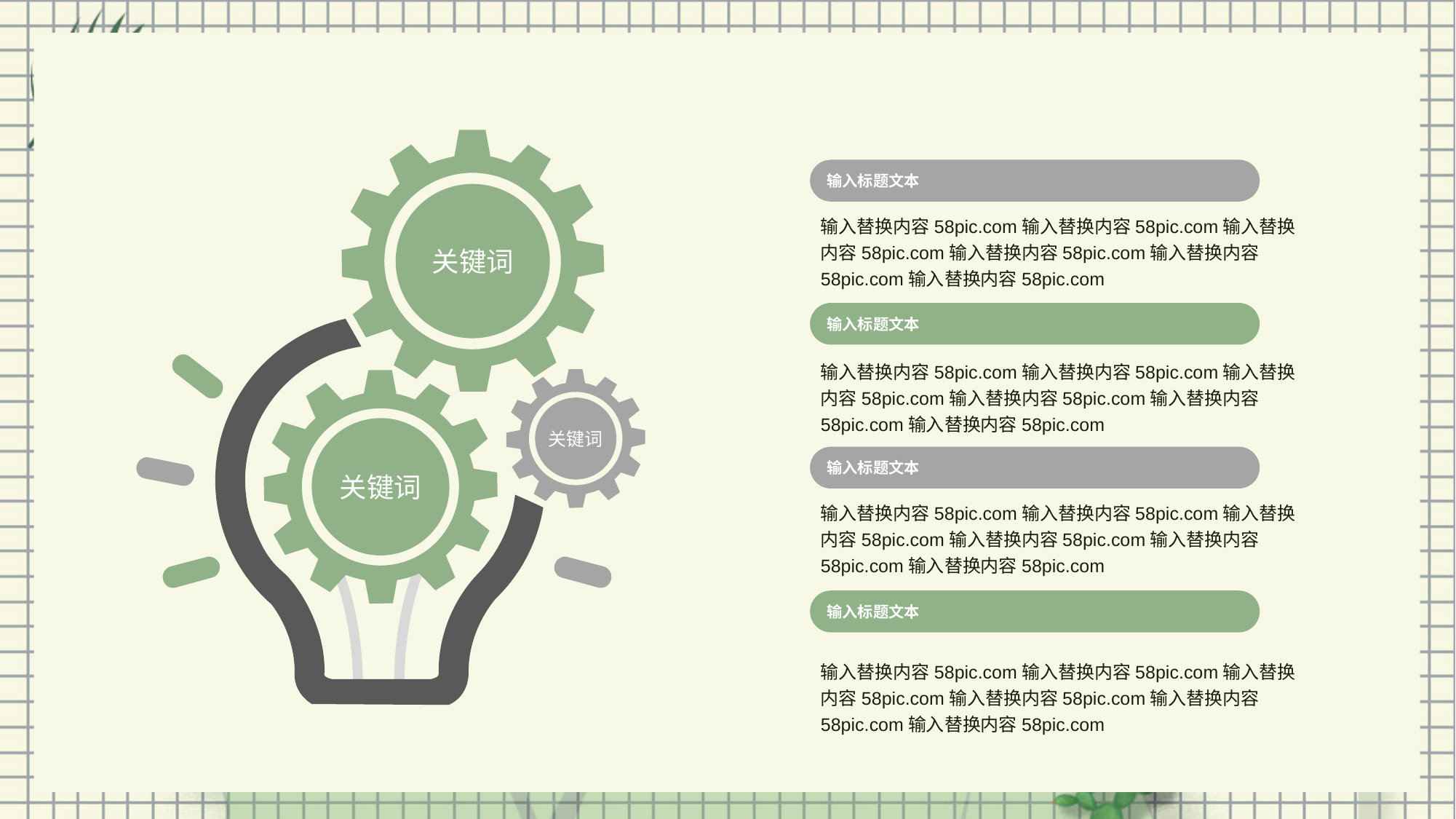

关键词

关键词
关键词

输入标题文本
输入替换内容58pic.com输入替换内容58pic.com输入替换内容58pic.com输入替换内容58pic.com输入替换内容58pic.com输入替换内容58pic.com

输入标题文本
输入替换内容58pic.com输入替换内容58pic.com输入替换内容58pic.com输入替换内容58pic.com输入替换内容58pic.com输入替换内容58pic.com

输入标题文本
输入替换内容58pic.com输入替换内容58pic.com输入替换内容58pic.com输入替换内容58pic.com输入替换内容58pic.com输入替换内容58pic.com

输入标题文本
输入替换内容58pic.com输入替换内容58pic.com输入替换内容58pic.com输入替换内容58pic.com输入替换内容58pic.com输入替换内容58pic.com